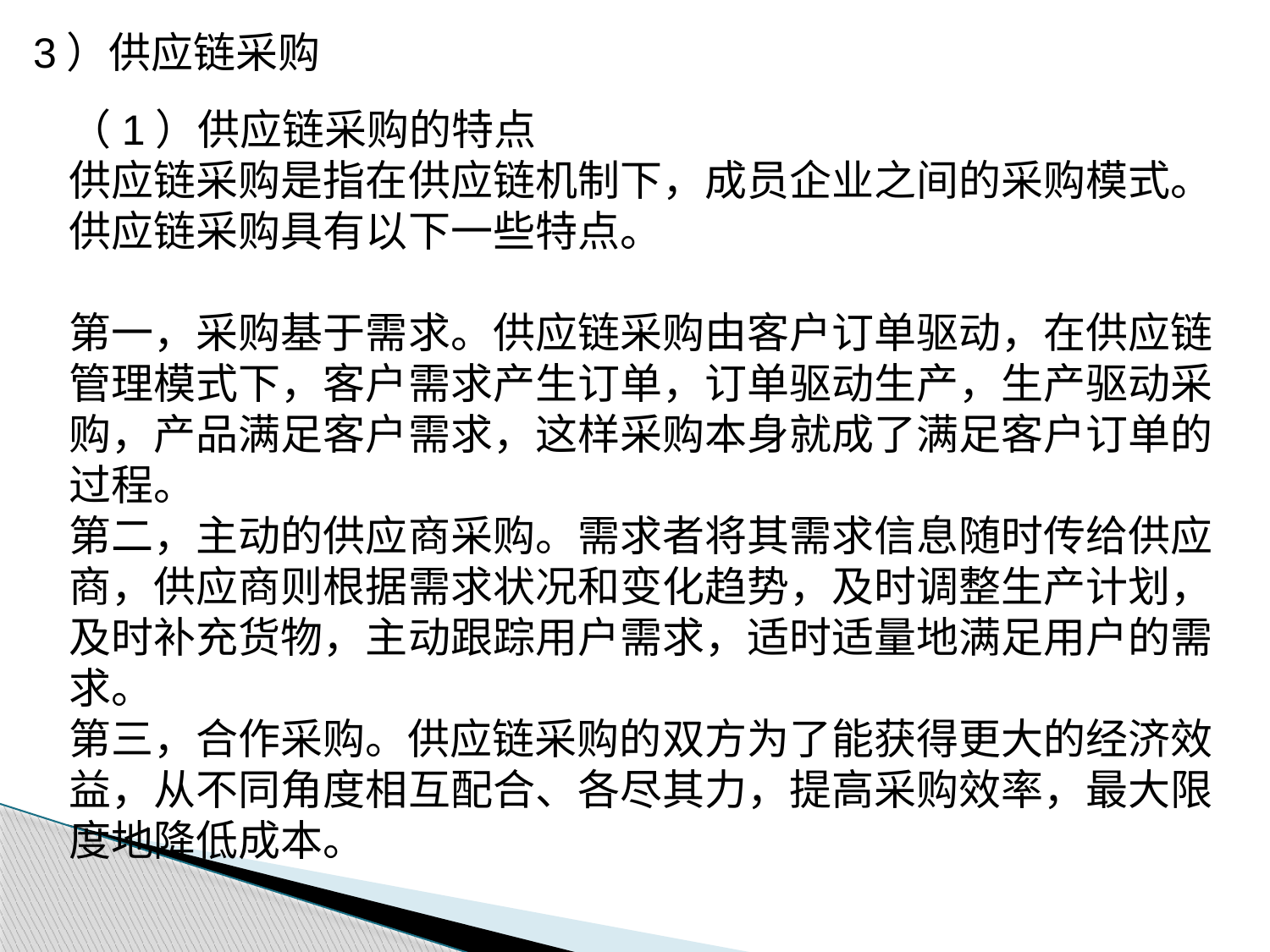

3）供应链采购
（1）供应链采购的特点
供应链采购是指在供应链机制下，成员企业之间的采购模式。供应链采购具有以下一些特点。

第一，采购基于需求。供应链采购由客户订单驱动，在供应链管理模式下，客户需求产生订单，订单驱动生产，生产驱动采购，产品满足客户需求，这样采购本身就成了满足客户订单的过程。
第二，主动的供应商采购。需求者将其需求信息随时传给供应商，供应商则根据需求状况和变化趋势，及时调整生产计划，及时补充货物，主动跟踪用户需求，适时适量地满足用户的需求。
第三，合作采购。供应链采购的双方为了能获得更大的经济效益，从不同角度相互配合、各尽其力，提高采购效率，最大限度地降低成本。